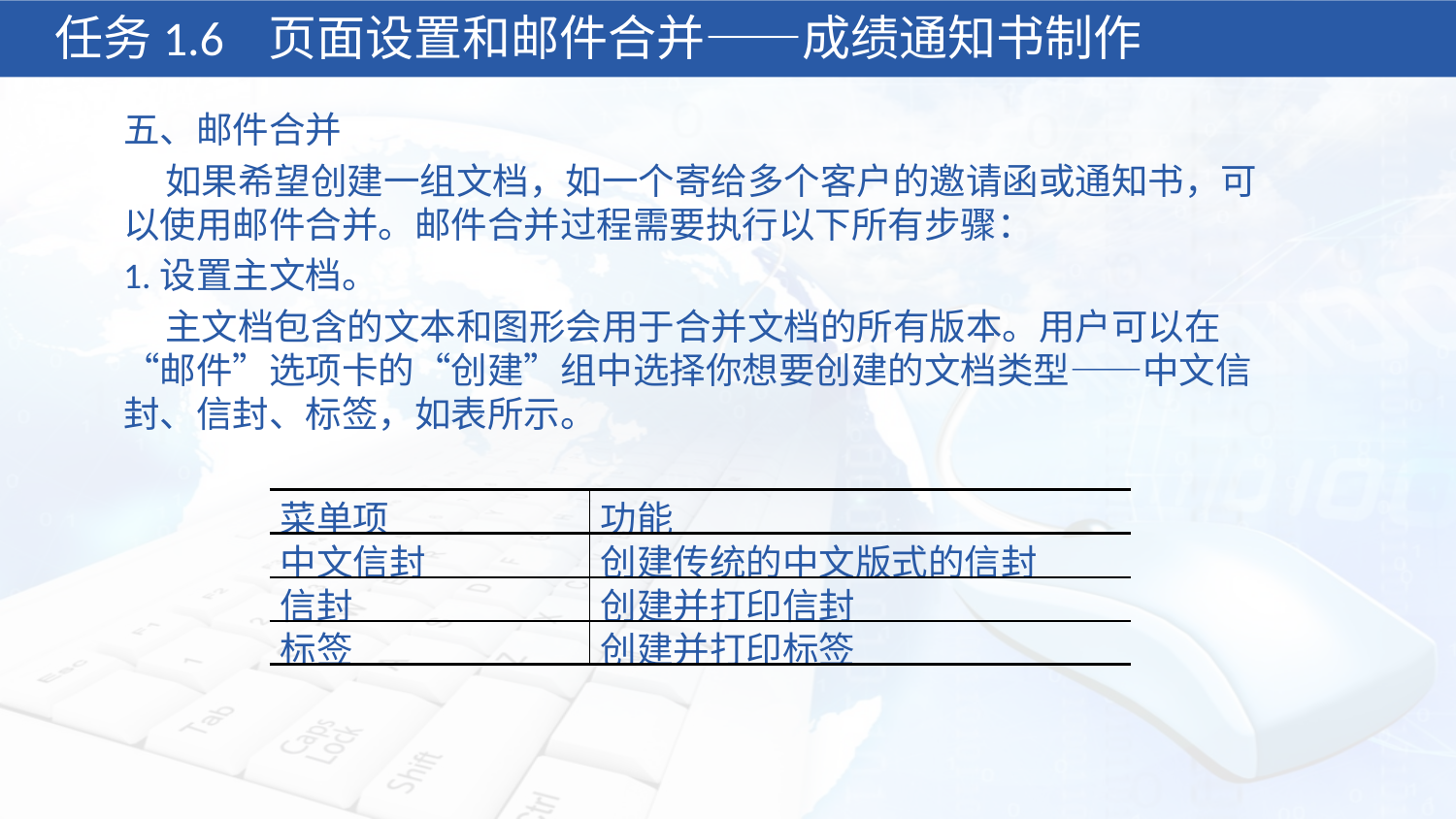

任务1.6   页面设置和邮件合并——成绩通知书制作
五、邮件合并
    如果希望创建一组文档，如一个寄给多个客户的邀请函或通知书，可以使用邮件合并。邮件合并过程需要执行以下所有步骤：
1.设置主文档。
    主文档包含的文本和图形会用于合并文档的所有版本。用户可以在“邮件”选项卡的“创建”组中选择你想要创建的文档类型——中文信封、信封、标签，如表所示。
| 菜单项 | 功能 |
| --- | --- |
| 中文信封 | 创建传统的中文版式的信封 |
| 信封 | 创建并打印信封 |
| 标签 | 创建并打印标签 |